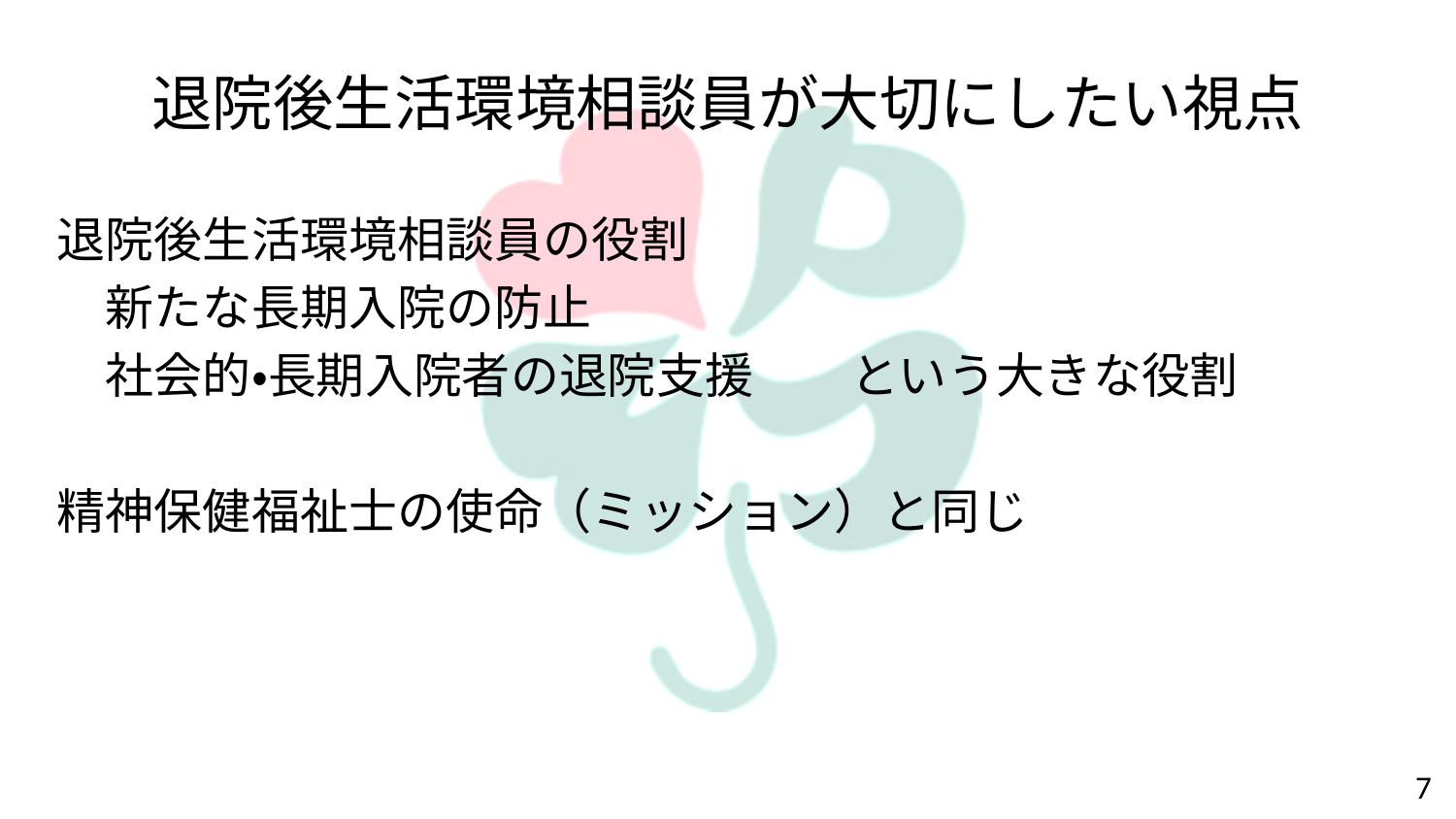

# 退院後生活環境相談員が大切にしたい視点
退院後生活環境相談員の役割
　新たな長期入院の防止
　社会的・長期入院者の退院支援　　という大きな役割

精神保健福祉士の使命（ミッション）と同じ

7